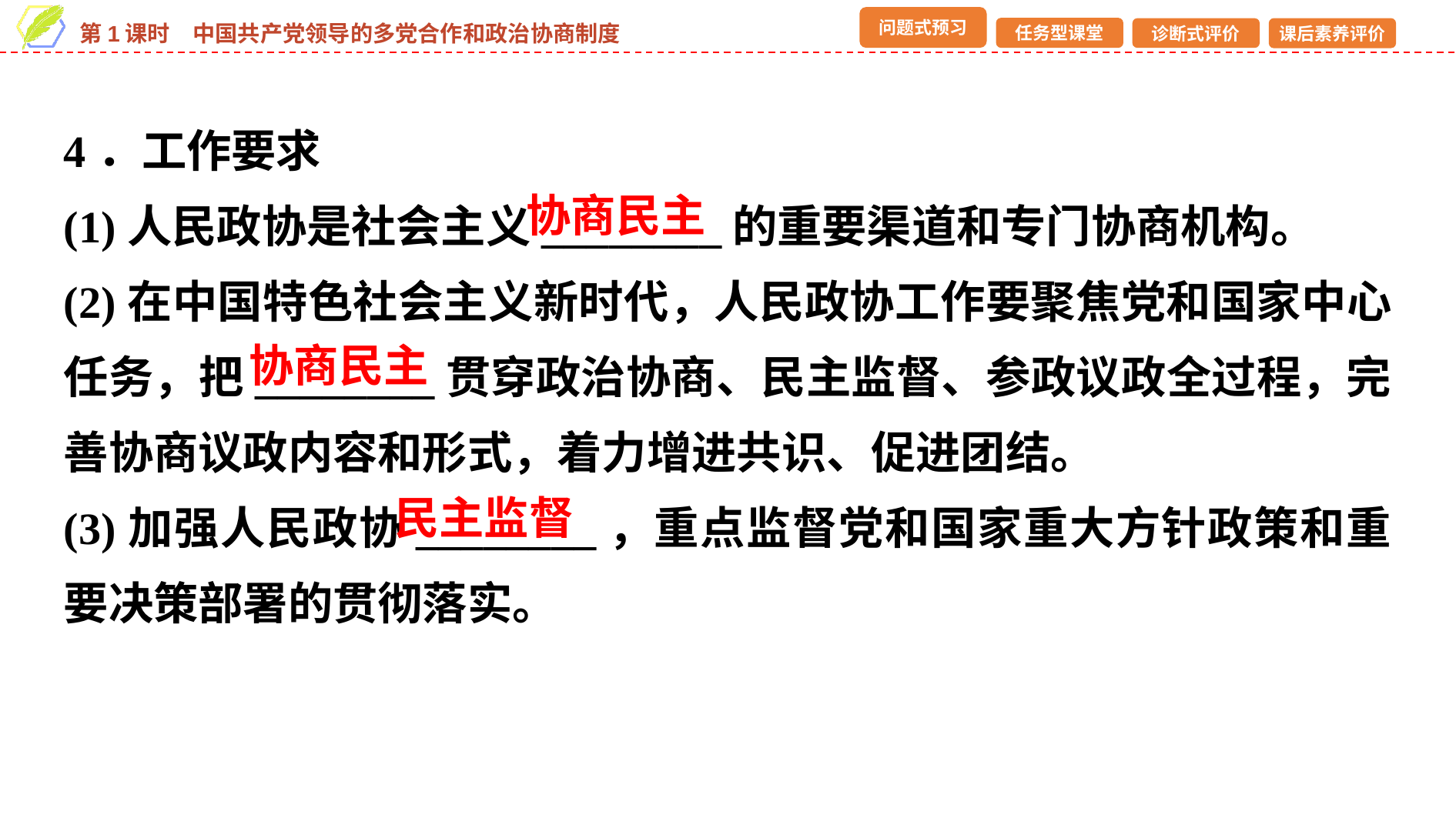

4．工作要求
(1)人民政协是社会主义________的重要渠道和专门协商机构。
(2)在中国特色社会主义新时代，人民政协工作要聚焦党和国家中心任务，把________贯穿政治协商、民主监督、参政议政全过程，完善协商议政内容和形式，着力增进共识、促进团结。
(3)加强人民政协________，重点监督党和国家重大方针政策和重要决策部署的贯彻落实。
协商民主
协商民主
民主监督